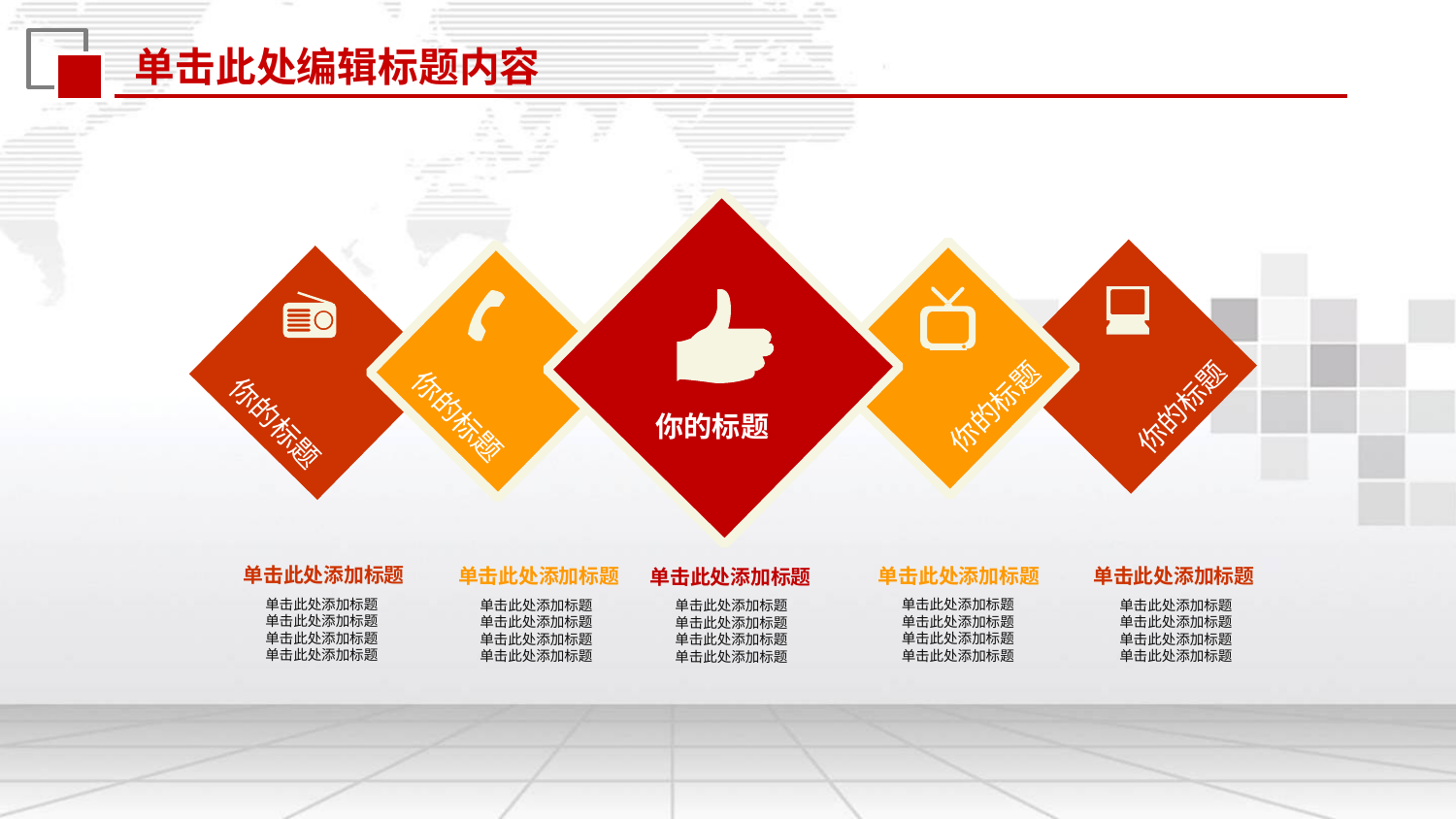

单击此处编辑标题内容

你的标题

你的标题

你的标题

你的标题

你的标题
单击此处添加标题
单击此处添加标题
单击此处添加标题
单击此处添加标题
单击此处添加标题
单击此处添加标题
单击此处添加标题
单击此处添加标题
单击此处添加标题
单击此处添加标题
单击此处添加标题
单击此处添加标题
单击此处添加标题
单击此处添加标题
单击此处添加标题
单击此处添加标题
单击此处添加标题
单击此处添加标题
单击此处添加标题
单击此处添加标题
单击此处添加标题
单击此处添加标题
单击此处添加标题
单击此处添加标题
单击此处添加标题